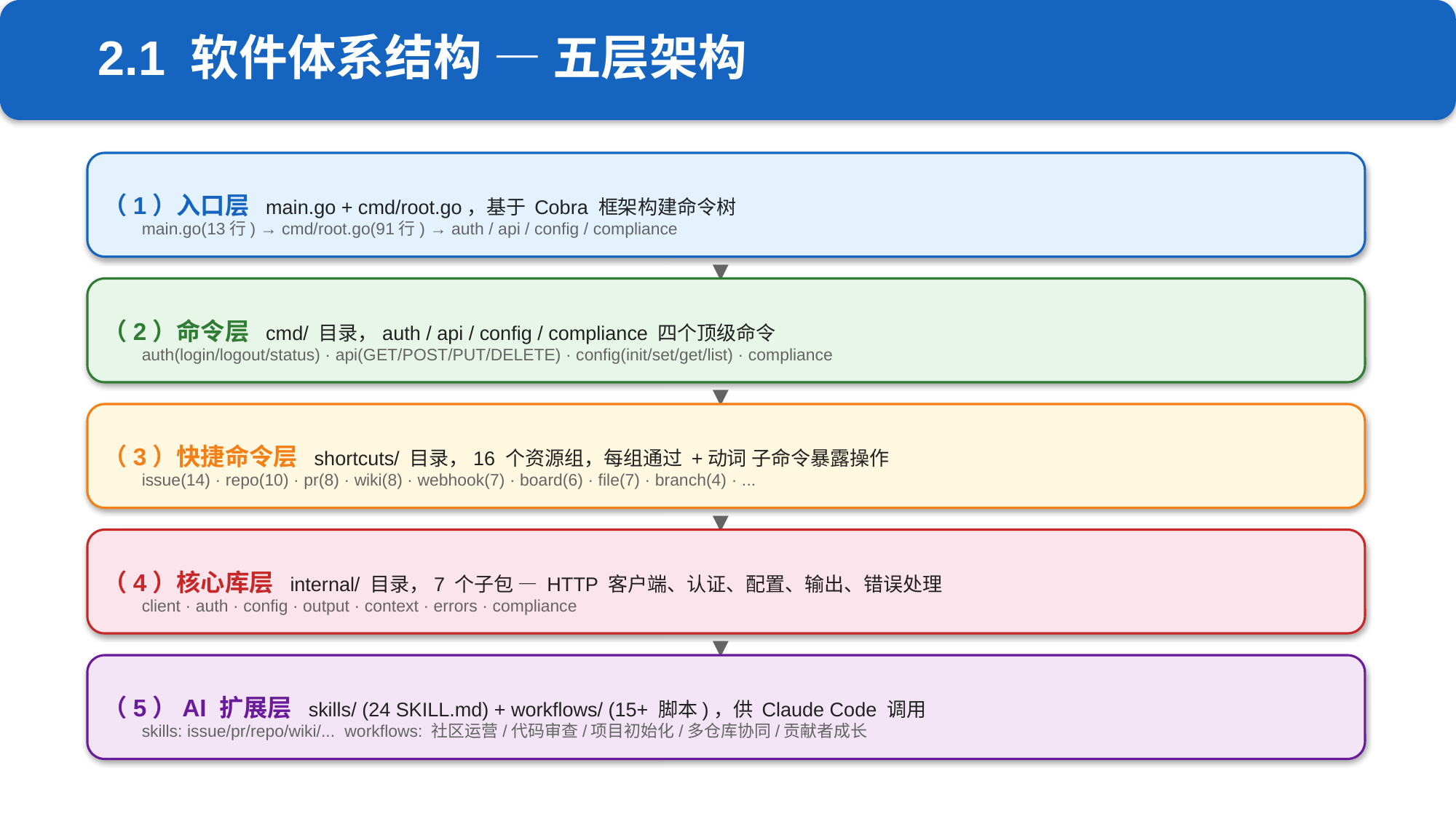

2.1 软件体系结构 — 五层架构
（1）入口层  main.go + cmd/root.go，基于 Cobra 框架构建命令树
main.go(13行) → cmd/root.go(91行) → auth / api / config / compliance
▼
（2）命令层  cmd/ 目录，auth / api / config / compliance 四个顶级命令
auth(login/logout/status) · api(GET/POST/PUT/DELETE) · config(init/set/get/list) · compliance
▼
（3）快捷命令层  shortcuts/ 目录，16 个资源组，每组通过 +动词 子命令暴露操作
issue(14) · repo(10) · pr(8) · wiki(8) · webhook(7) · board(6) · file(7) · branch(4) · ...
▼
（4）核心库层  internal/ 目录，7 个子包 — HTTP 客户端、认证、配置、输出、错误处理
client · auth · config · output · context · errors · compliance
▼
（5）AI 扩展层  skills/ (24 SKILL.md) + workflows/ (15+ 脚本)，供 Claude Code 调用
skills: issue/pr/repo/wiki/...  workflows: 社区运营/代码审查/项目初始化/多仓库协同/贡献者成长